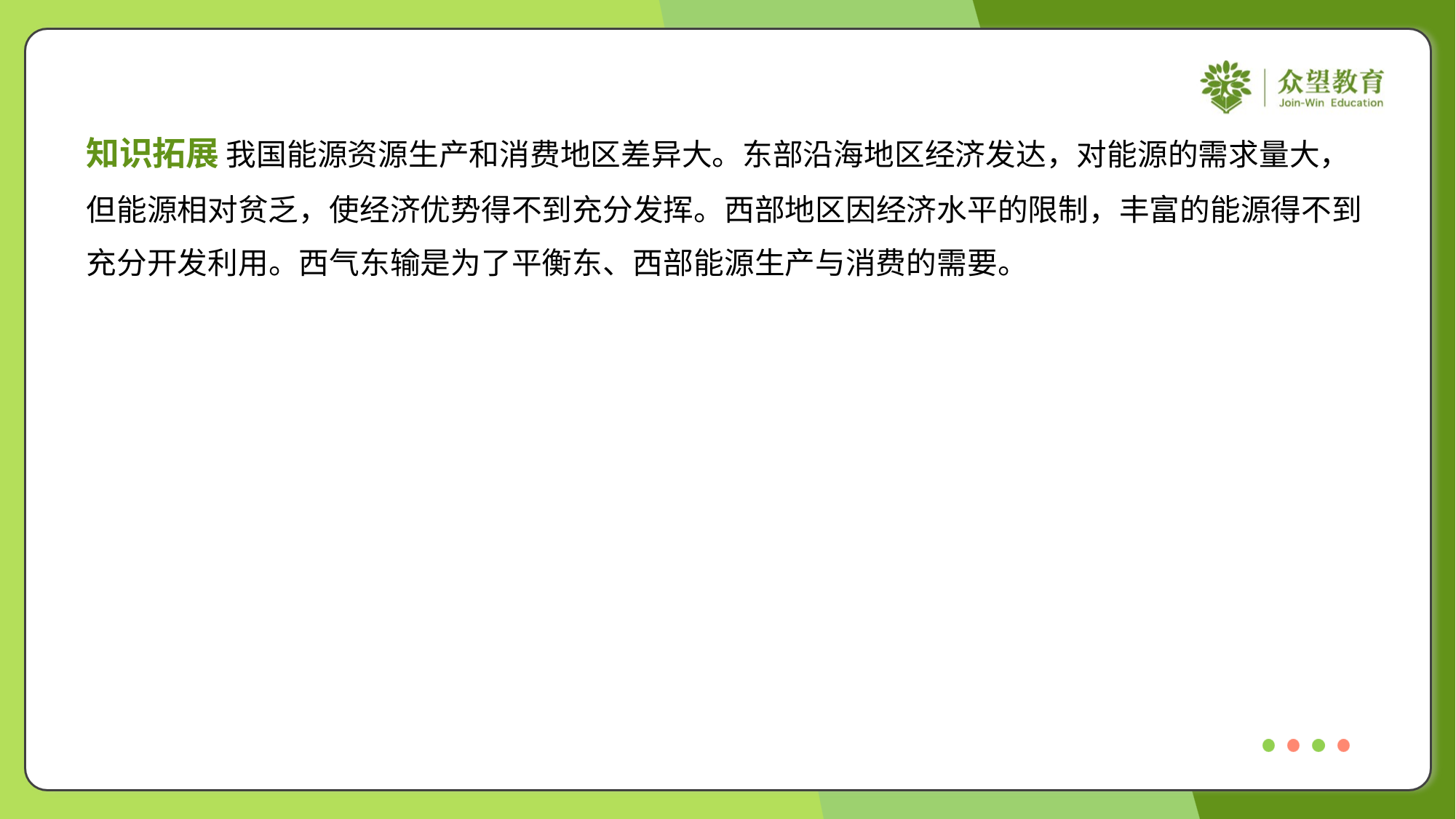

知识拓展 我国能源资源生产和消费地区差异大。东部沿海地区经济发达，对能源的需求量大，
但能源相对贫乏，使经济优势得不到充分发挥。西部地区因经济水平的限制，丰富的能源得不到
充分开发利用。西气东输是为了平衡东、西部能源生产与消费的需要。